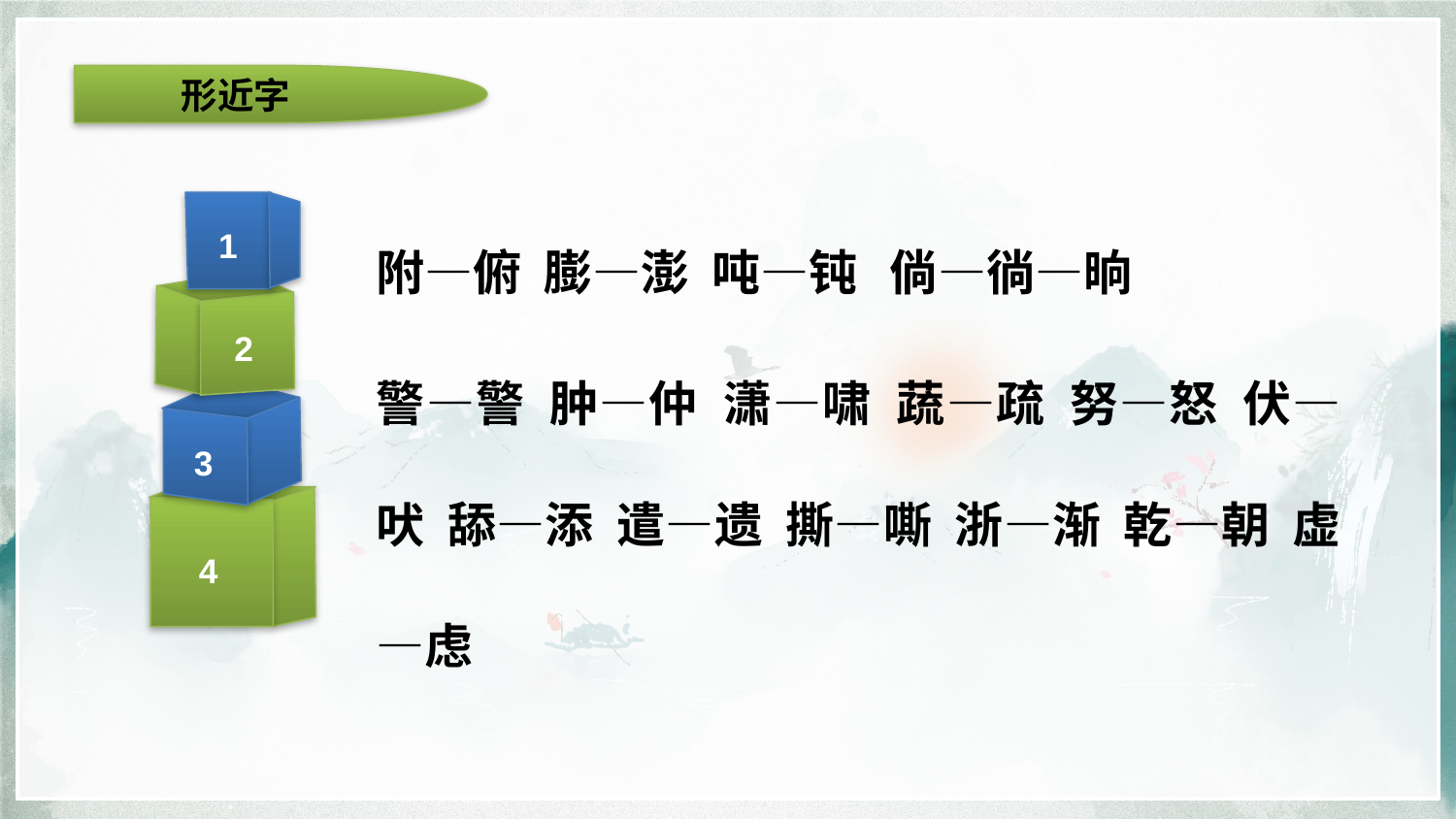

形近字
附—俯  膨—澎  吨—钝   倘—徜—晌
警—警  肿—仲  潇—啸  蔬—疏  努—怒  伏—吠  舔—添  遣—遗  撕—嘶  浙—渐  乾—朝  虚—虑

1

2

3

4